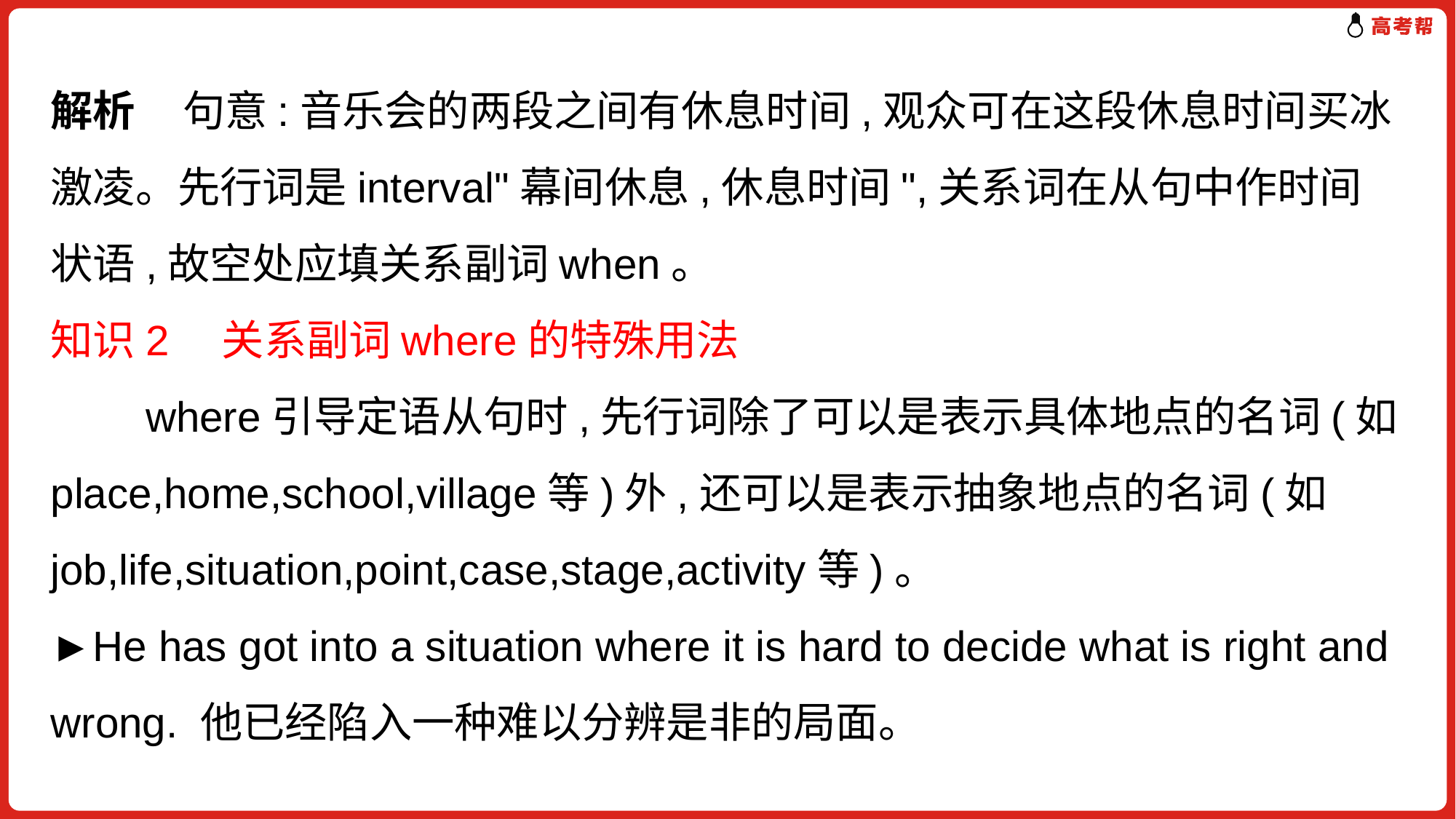

解析     句意:音乐会的两段之间有休息时间,观众可在这段休息时间买冰激凌。先行词是interval"幕间休息,休息时间",关系词在从句中作时间状语,故空处应填关系副词when。
知识2　关系副词where的特殊用法
　　where引导定语从句时,先行词除了可以是表示具体地点的名词(如place,home,school,village等)外,还可以是表示抽象地点的名词(如job,life,situation,point,case,stage,activity等)。
►He has got into a situation where it is hard to decide what is right and wrong. 他已经陷入一种难以分辨是非的局面。